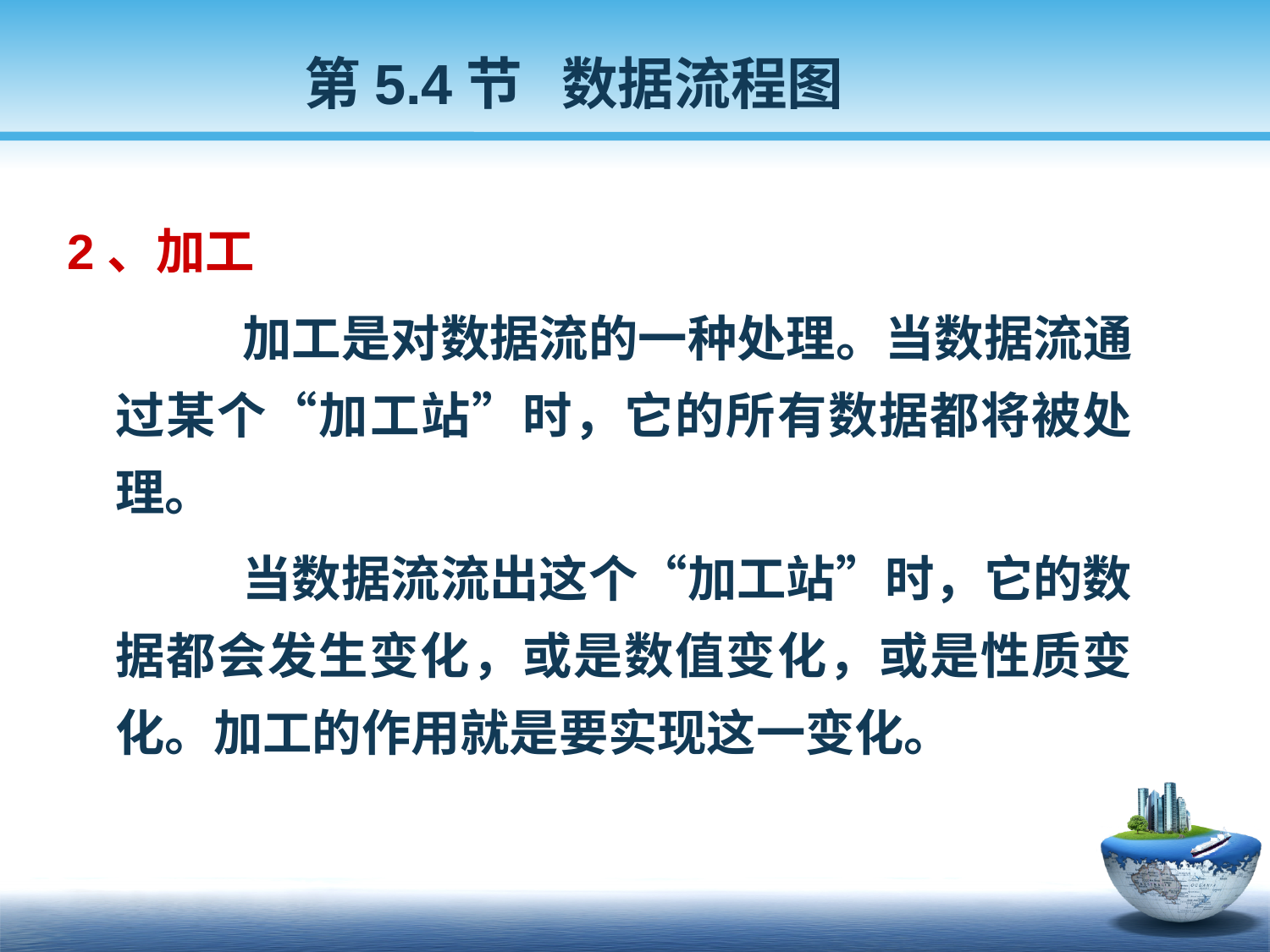

第5.4节   数据流程图
2、加工
		加工是对数据流的一种处理。当数据流通过某个“加工站”时，它的所有数据都将被处理。
		当数据流流出这个“加工站”时，它的数据都会发生变化，或是数值变化，或是性质变化。加工的作用就是要实现这一变化。